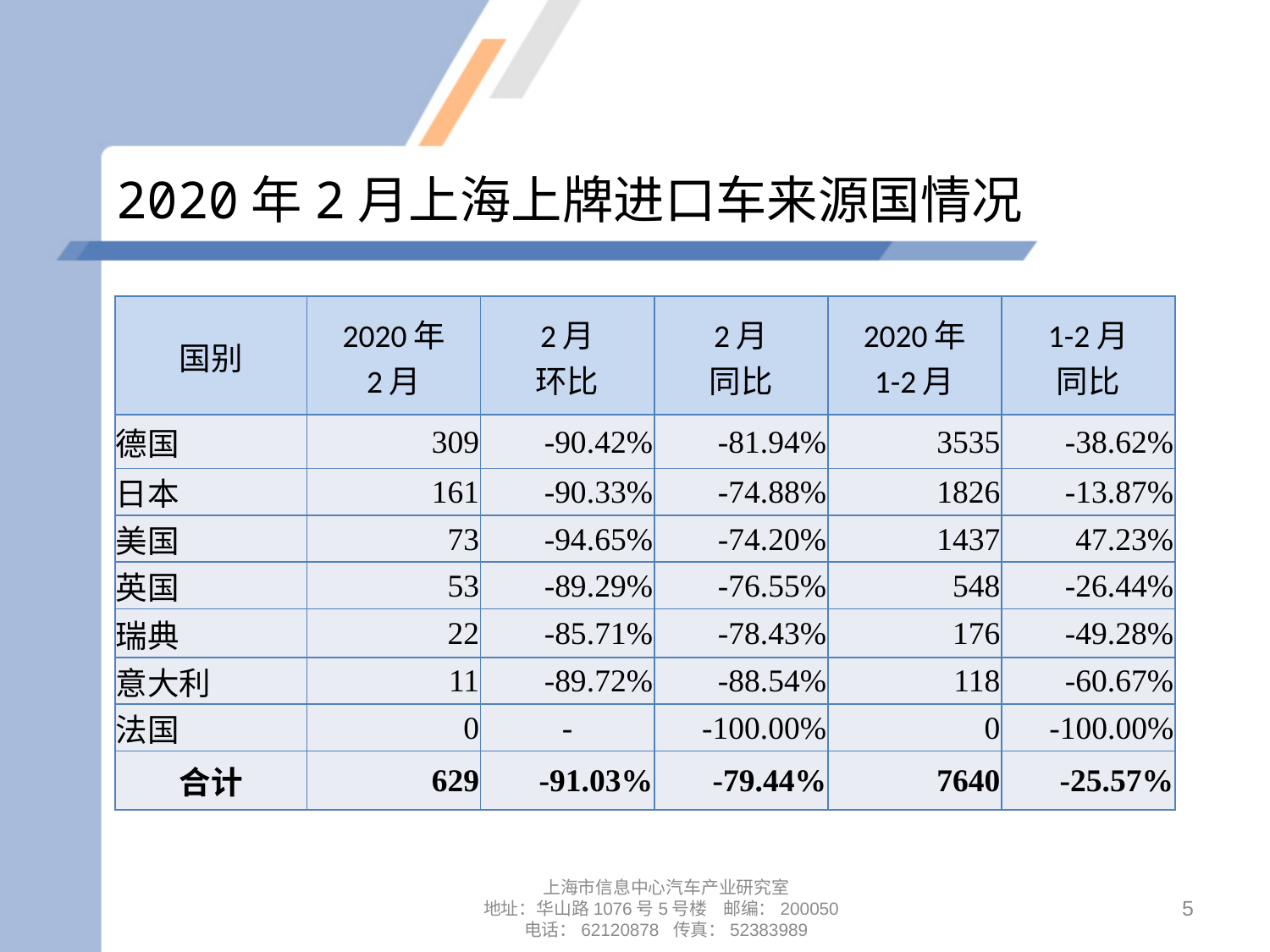

# 2020年2月上海上牌进口车来源国情况
| 国别 | 2020年 2月 | 2月 环比 | 2月 同比 | 2020年 1-2月 | 1-2月 同比 |
| --- | --- | --- | --- | --- | --- |
| 德国 | 309 | -90.42% | -81.94% | 3535 | -38.62% |
| 日本 | 161 | -90.33% | -74.88% | 1826 | -13.87% |
| 美国 | 73 | -94.65% | -74.20% | 1437 | 47.23% |
| 英国 | 53 | -89.29% | -76.55% | 548 | -26.44% |
| 瑞典 | 22 | -85.71% | -78.43% | 176 | -49.28% |
| 意大利 | 11 | -89.72% | -88.54% | 118 | -60.67% |
| 法国 | 0 | - | -100.00% | 0 | -100.00% |
| 合计 | 629 | -91.03% | -79.44% | 7640 | -25.57% |
上海市信息中心汽车产业研究室
地址：华山路1076号5号楼    邮编：200050
电话：62120878  传真：52383989

5